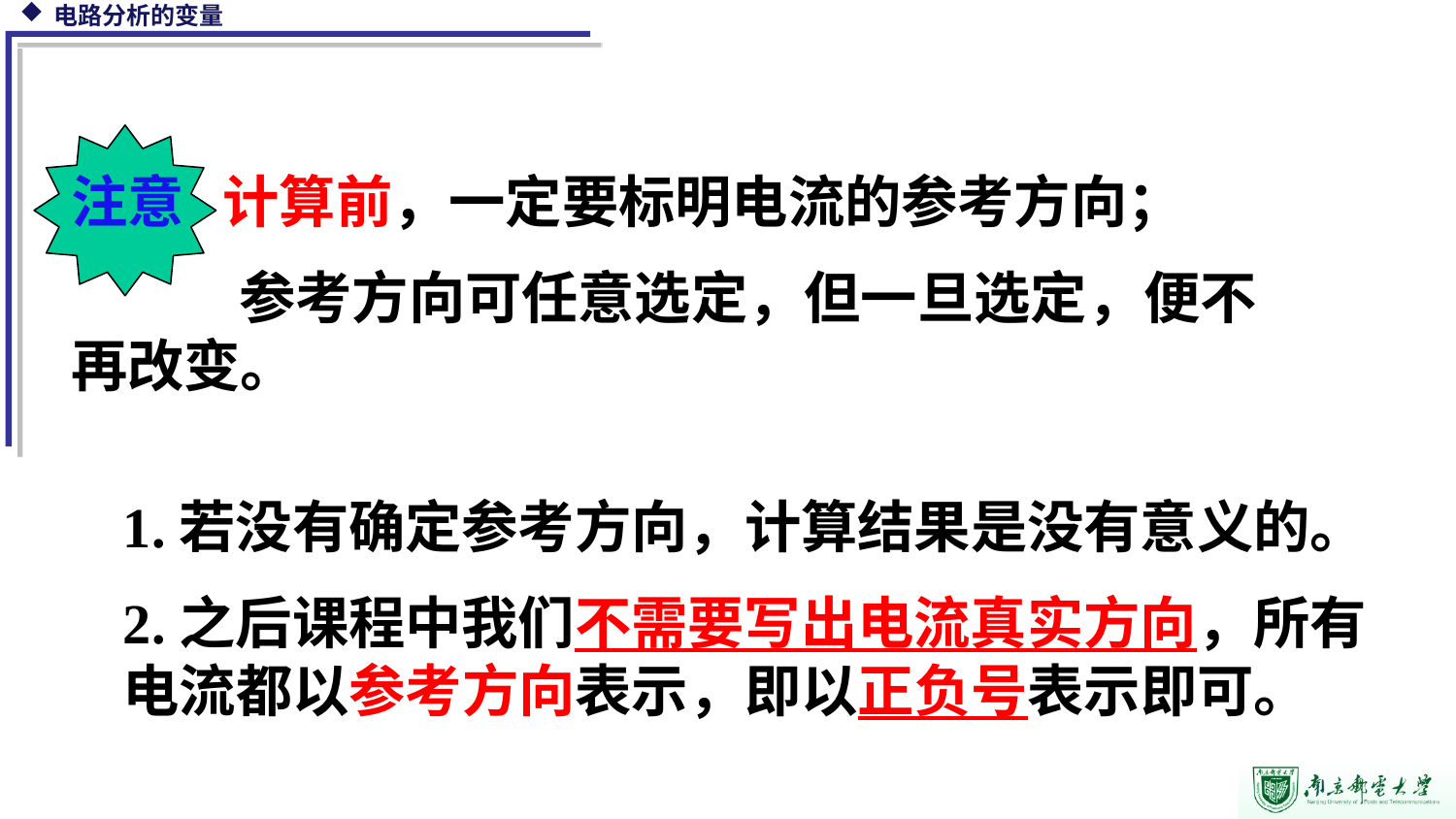

注意   计算前，一定要标明电流的参考方向；
            参考方向可任意选定，但一旦选定，便不再改变。
1.若没有确定参考方向，计算结果是没有意义的。
2.之后课程中我们不需要写出电流真实方向，所有电流都以参考方向表示，即以正负号表示即可。